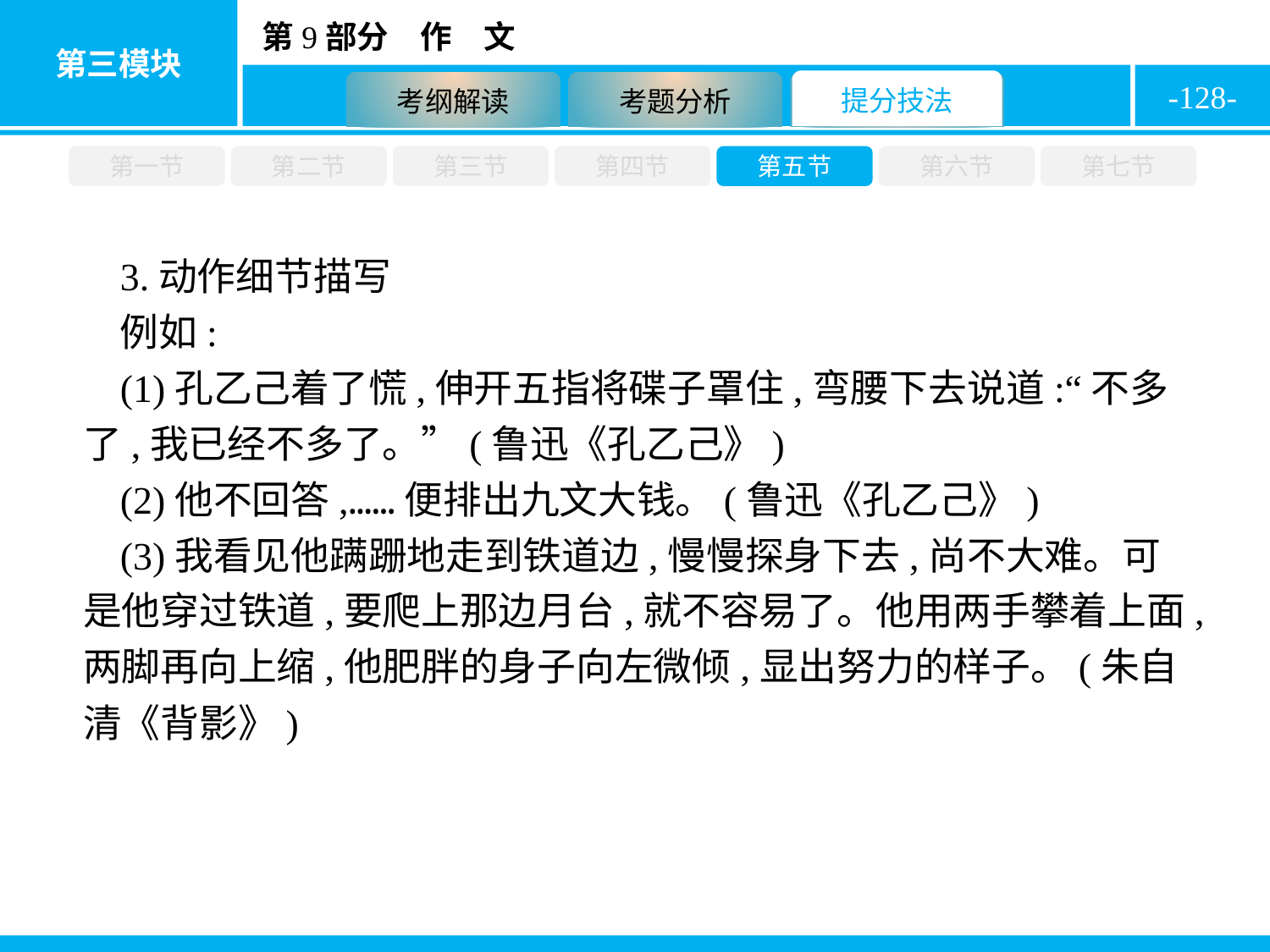

-128-
第一节
第二节
第三节
第四节
第五节
第六节
第七节
3.动作细节描写
例如:
(1)孔乙己着了慌,伸开五指将碟子罩住,弯腰下去说道:“不多了,我已经不多了。”(鲁迅《孔乙己》)
(2)他不回答,……便排出九文大钱。(鲁迅《孔乙己》)
(3)我看见他蹒跚地走到铁道边,慢慢探身下去,尚不大难。可是他穿过铁道,要爬上那边月台,就不容易了。他用两手攀着上面,两脚再向上缩,他肥胖的身子向左微倾,显出努力的样子。(朱自清《背影》)